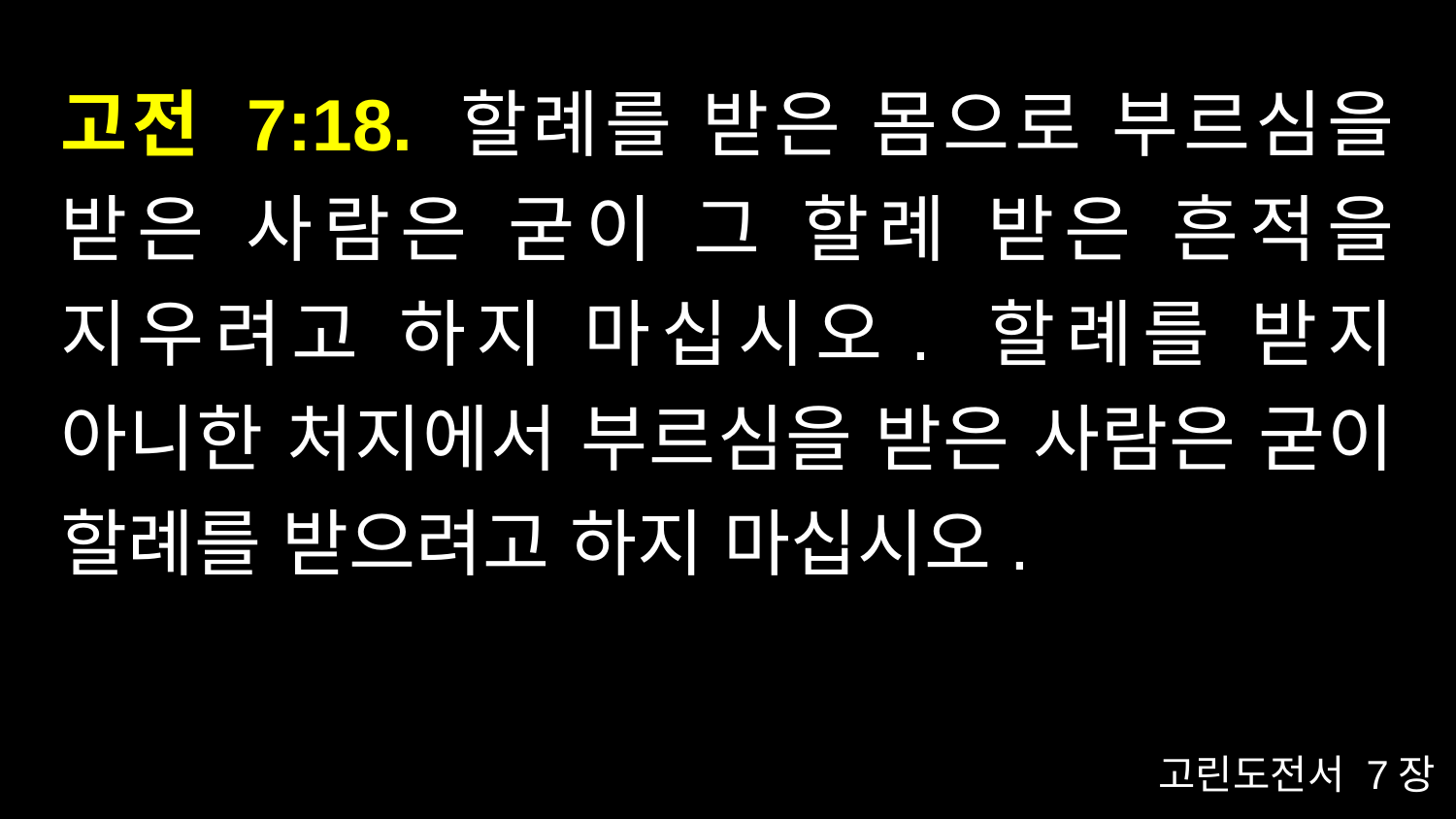

# 고전 7:18. 할례를 받은 몸으로 부르심을 받은 사람은 굳이 그 할례 받은 흔적을 지우려고 하지 마십시오. 할례를 받지 아니한 처지에서 부르심을 받은 사람은 굳이 할례를 받으려고 하지 마십시오.
고린도전서 7장